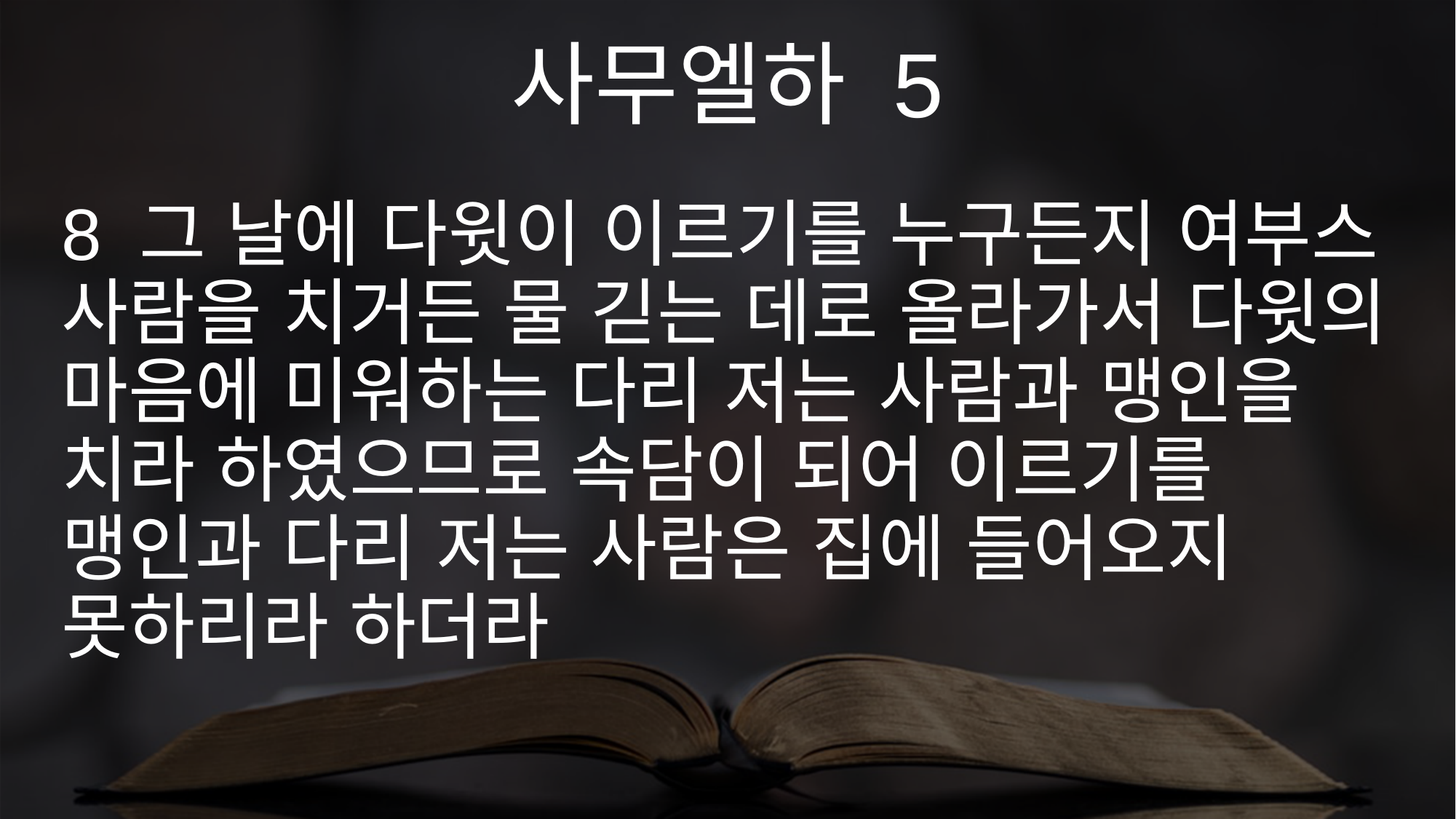

사무엘하 5
8 그 날에 다윗이 이르기를 누구든지 여부스 사람을 치거든 물 긷는 데로 올라가서 다윗의 마음에 미워하는 다리 저는 사람과 맹인을 치라 하였으므로 속담이 되어 이르기를 맹인과 다리 저는 사람은 집에 들어오지 못하리라 하더라